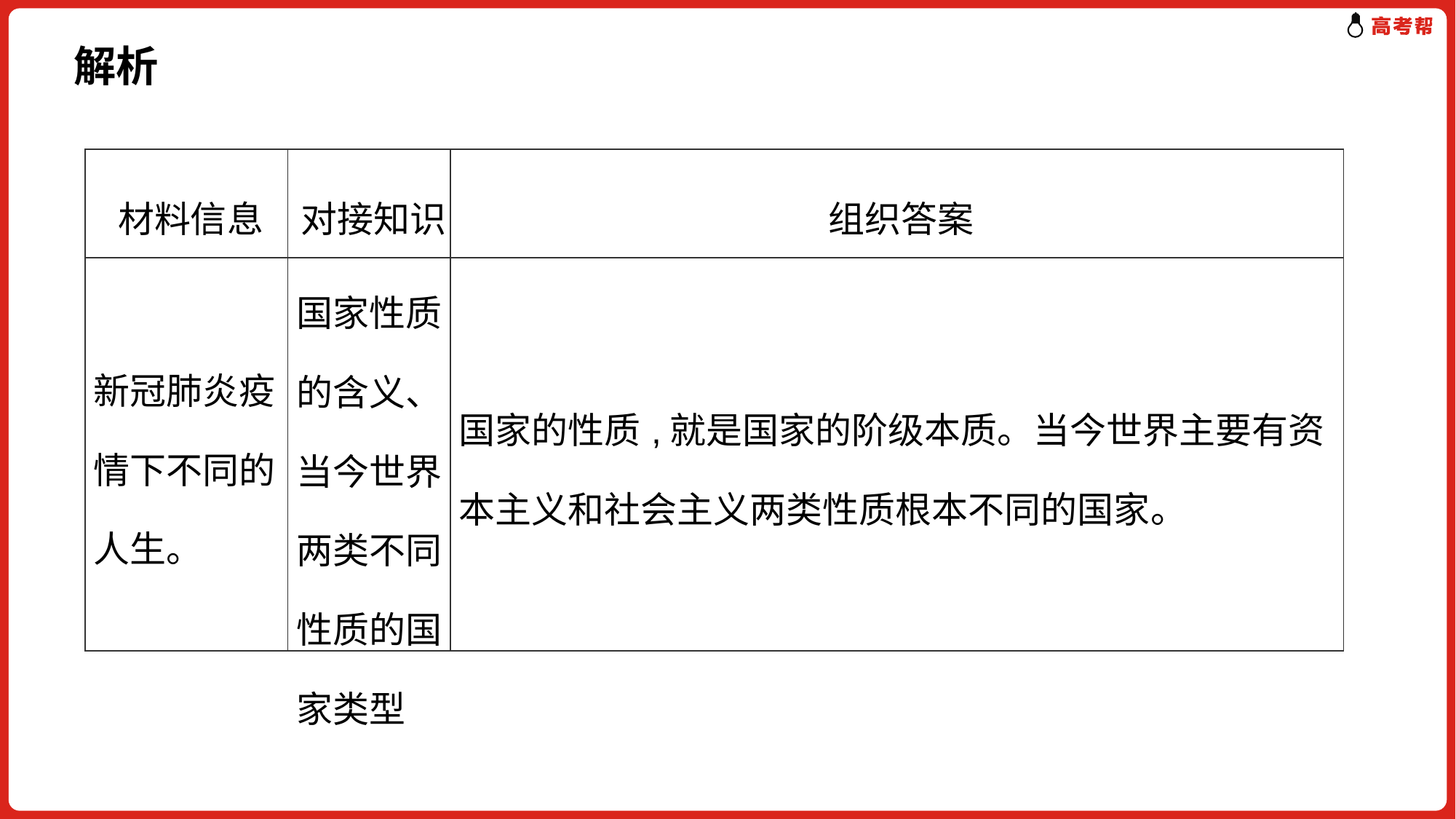

解析
| 材料信息 | 对接知识 | 组织答案 |
| --- | --- | --- |
| 新冠肺炎疫情下不同的人生。 | 国家性质的含义、当今世界两类不同性质的国家类型 | 国家的性质,就是国家的阶级本质。当今世界主要有资本主义和社会主义两类性质根本不同的国家。 |